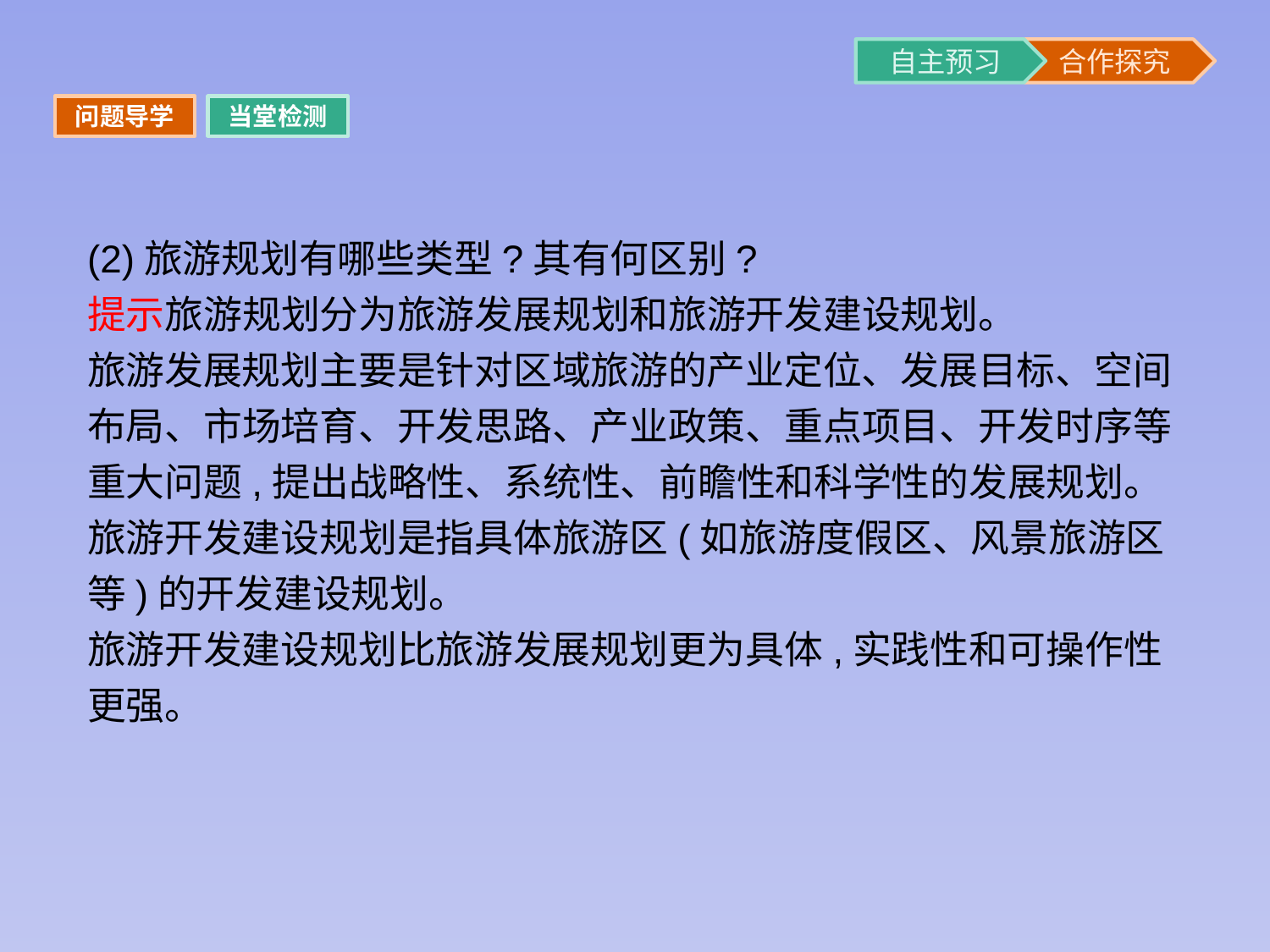

问题导学
当堂检测
(2)旅游规划有哪些类型?其有何区别?
提示旅游规划分为旅游发展规划和旅游开发建设规划。
旅游发展规划主要是针对区域旅游的产业定位、发展目标、空间布局、市场培育、开发思路、产业政策、重点项目、开发时序等重大问题,提出战略性、系统性、前瞻性和科学性的发展规划。
旅游开发建设规划是指具体旅游区(如旅游度假区、风景旅游区等)的开发建设规划。
旅游开发建设规划比旅游发展规划更为具体,实践性和可操作性更强。